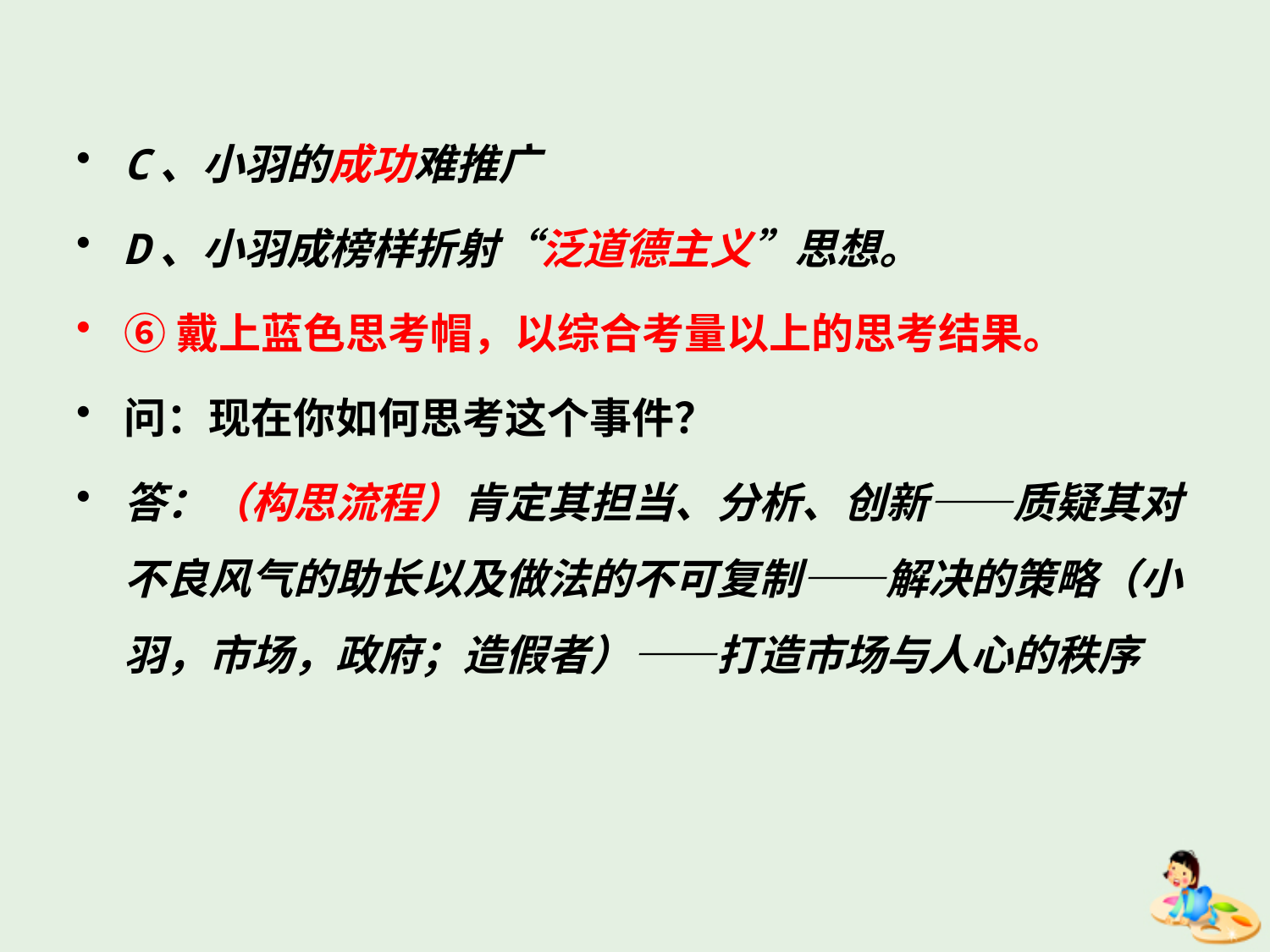

C、小羽的成功难推广
D、小羽成榜样折射“泛道德主义”思想。
⑥戴上蓝色思考帽，以综合考量以上的思考结果。
问：现在你如何思考这个事件？
答：（构思流程）肯定其担当、分析、创新——质疑其对不良风气的助长以及做法的不可复制——解决的策略（小羽，市场，政府；造假者）——打造市场与人心的秩序